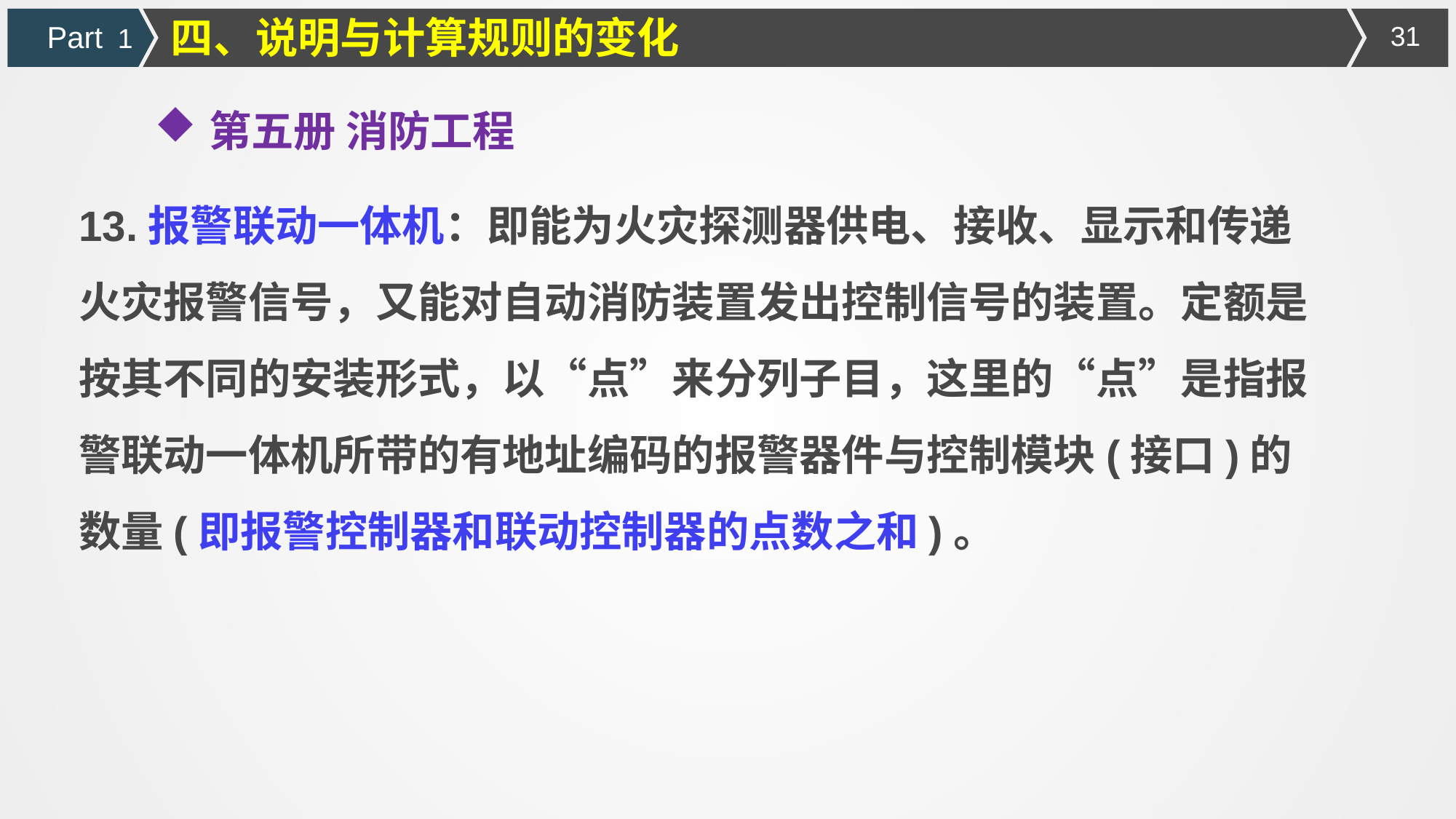

四、说明与计算规则的变化
Part  1
第五册 消防工程
13.报警联动一体机：即能为火灾探测器供电、接收、显示和传递火灾报警信号，又能对自动消防装置发出控制信号的装置。定额是按其不同的安装形式，以“点”来分列子目，这里的“点”是指报警联动一体机所带的有地址编码的报警器件与控制模块(接口)的数量(即报警控制器和联动控制器的点数之和)。